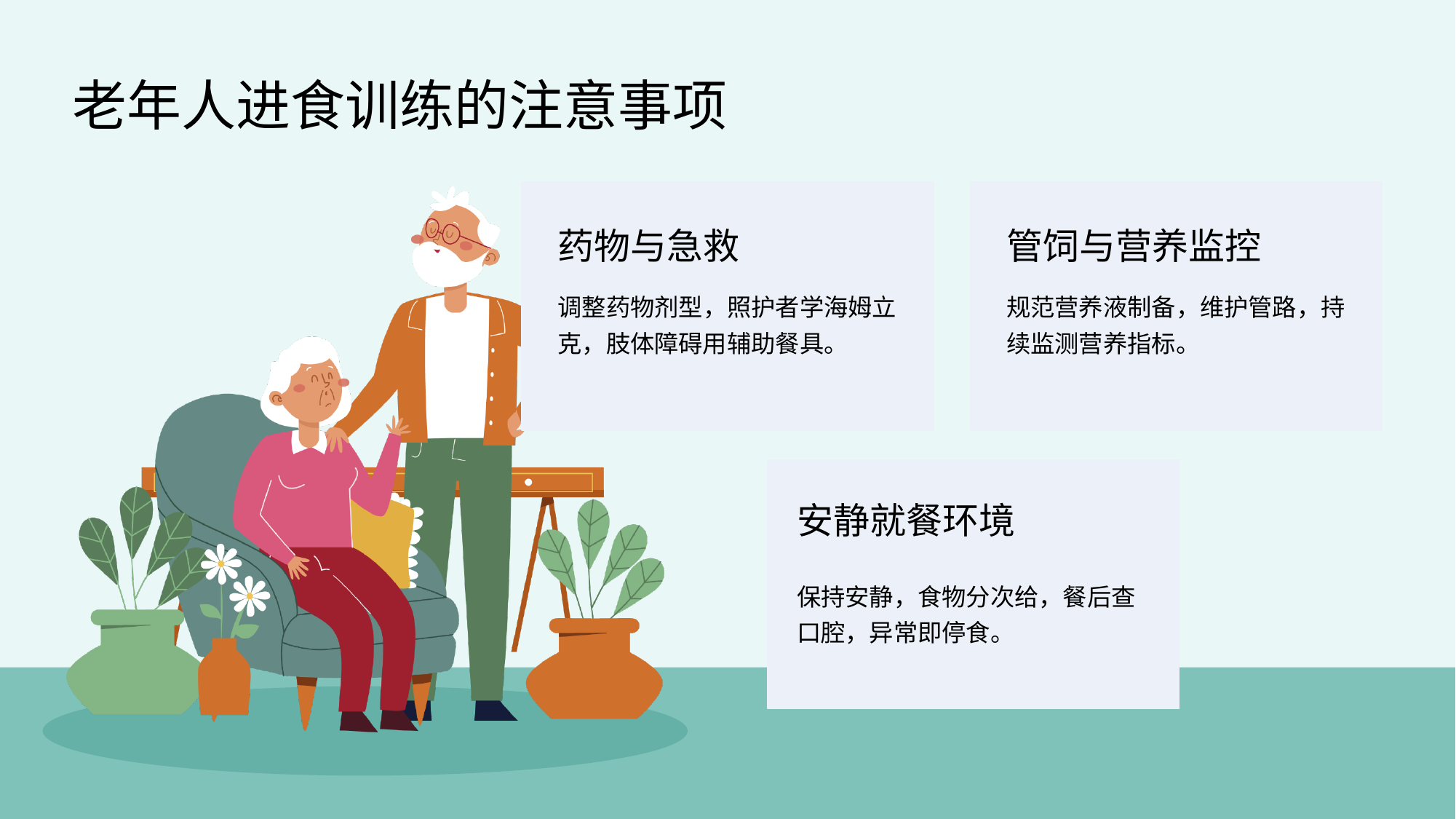

老年人进食训练的注意事项

药物与急救
管饲与营养监控
调整药物剂型，照护者学海姆立克，肢体障碍用辅助餐具。
规范营养液制备，维护管路，持续监测营养指标。

安静就餐环境
保持安静，食物分次给，餐后查口腔，异常即停食。